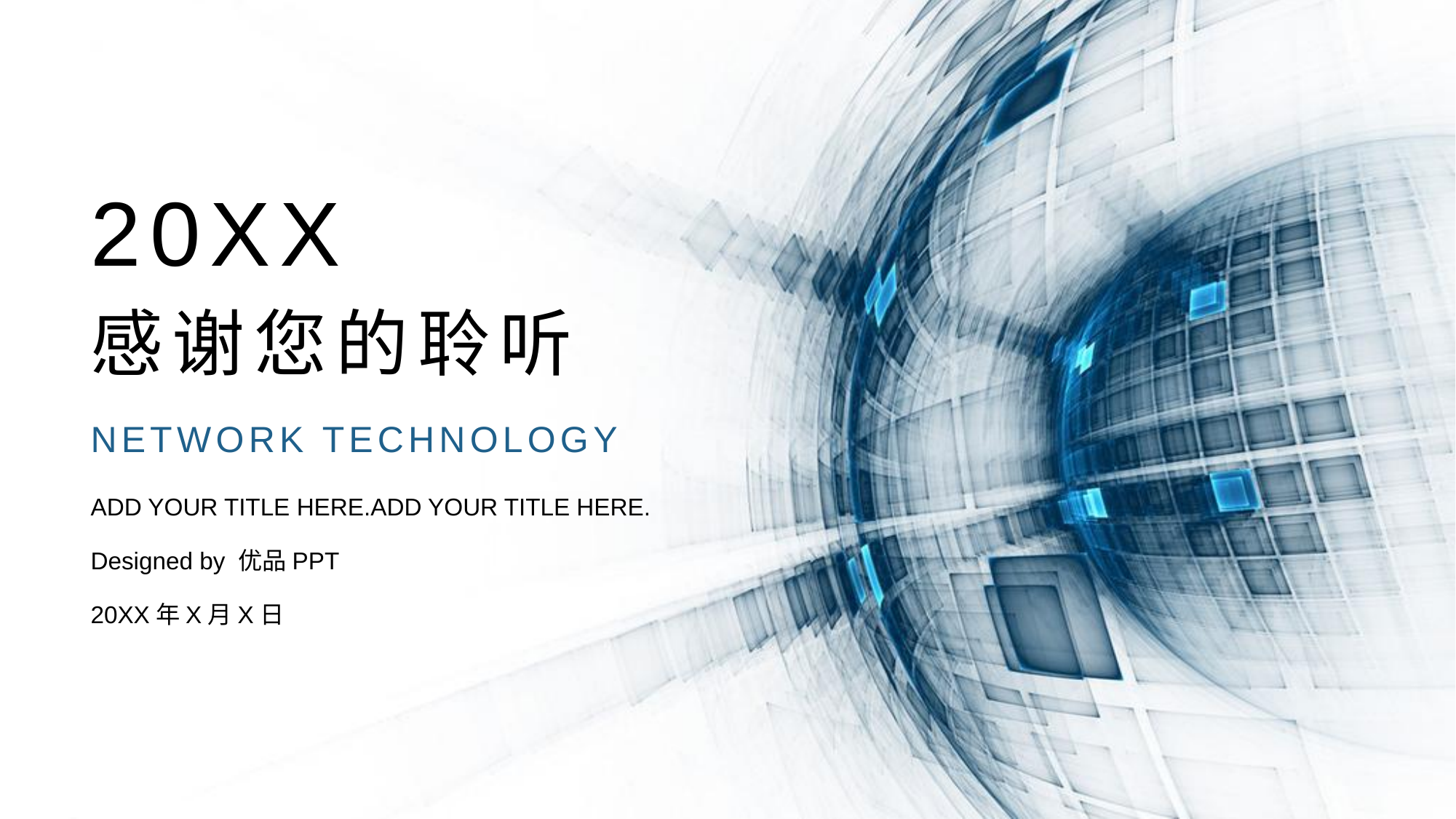

20XX
感谢您的聆听
NETWORK TECHNOLOGY
ADD YOUR TITLE HERE.ADD YOUR TITLE HERE.
Designed by 优品PPT
20XX年X月X日